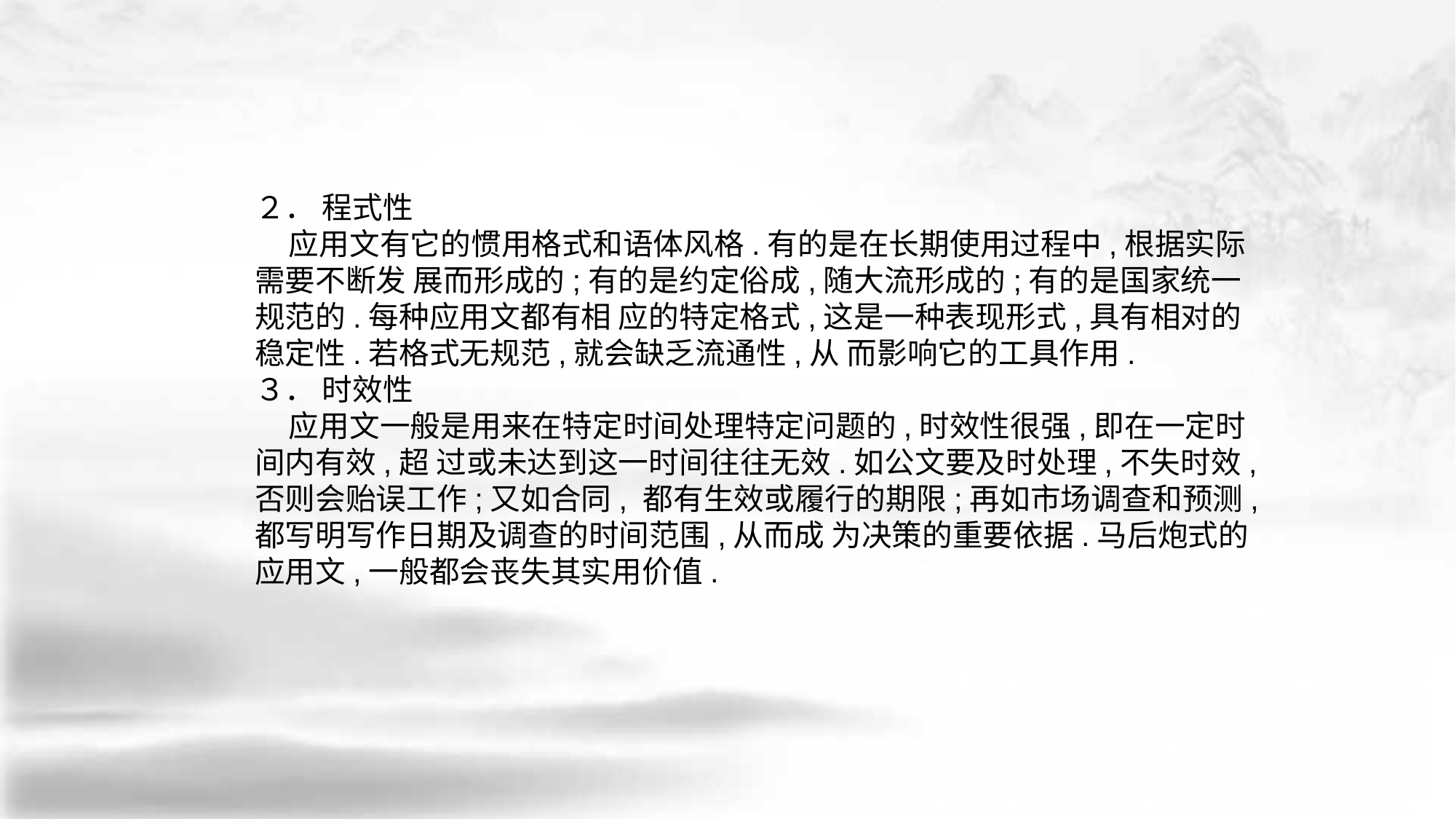

２． 程式性
    应用文有它的惯用格式和语体风格.有的是在长期使用过程中,根据实际需要不断发 展而形成的;有的是约定俗成,随大流形成的;有的是国家统一规范的.每种应用文都有相 应的特定格式,这是一种表现形式,具有相对的稳定性.若格式无规范,就会缺乏流通性,从 而影响它的工具作用.
３． 时效性
    应用文一般是用来在特定时间处理特定问题的,时效性很强,即在一定时间内有效,超 过或未达到这一时间往往无效.如公文要及时处理,不失时效,否则会贻误工作;又如合同, 都有生效或履行的期限;再如市场调查和预测,都写明写作日期及调查的时间范围,从而成 为决策的重要依据.马后炮式的应用文,一般都会丧失其实用价值.